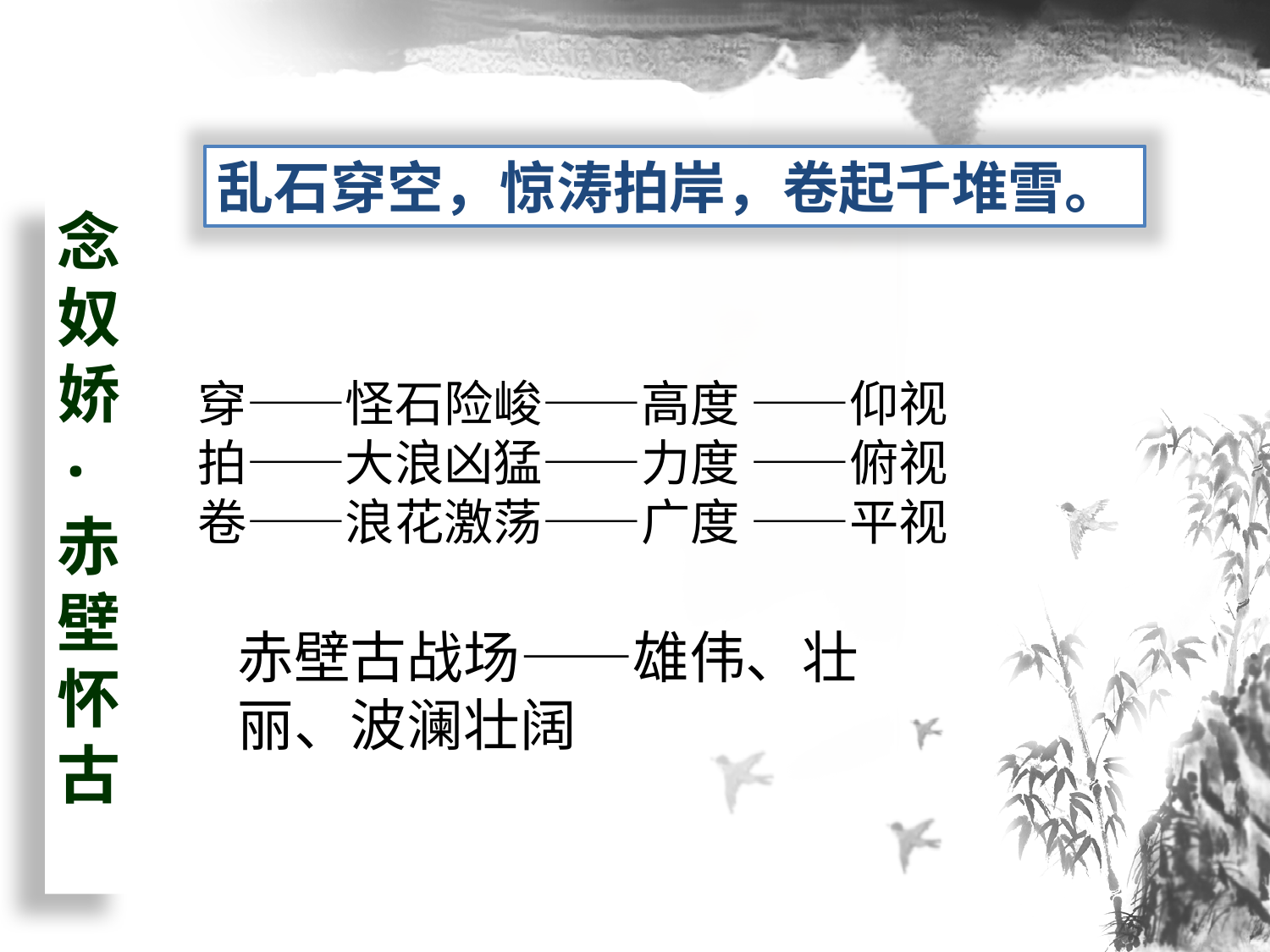

乱石穿空，惊涛拍岸，卷起千堆雪。
念奴娇·赤壁怀古

穿——怪石险峻——高度 ——仰视
拍——大浪凶猛——力度 ——俯视
卷——浪花激荡——广度 ——平视

赤壁古战场——雄伟、壮丽、波澜壮阔